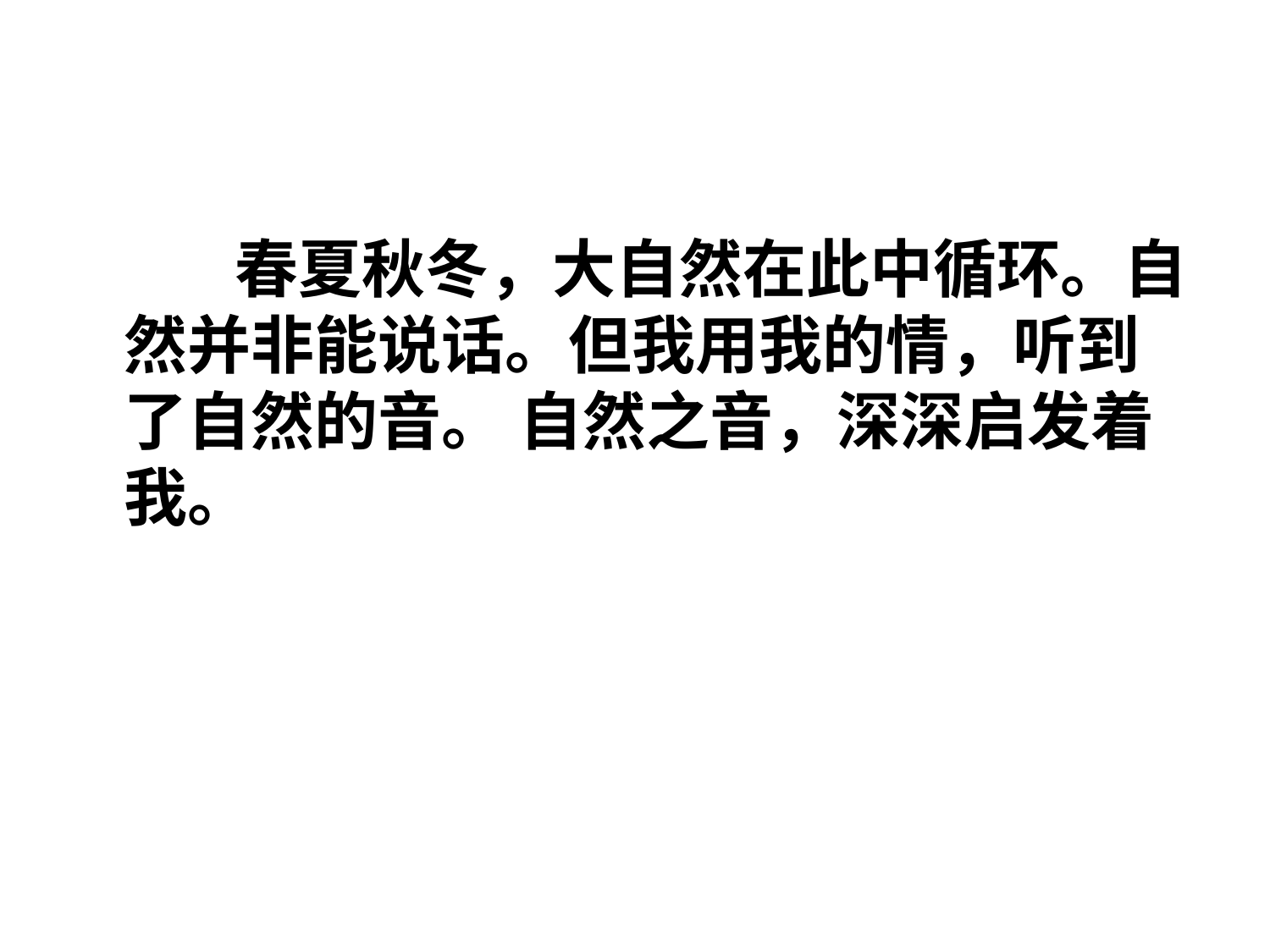

春夏秋冬，大自然在此中循环。自然并非能说话。但我用我的情，听到了自然的音。 自然之音，深深启发着我。